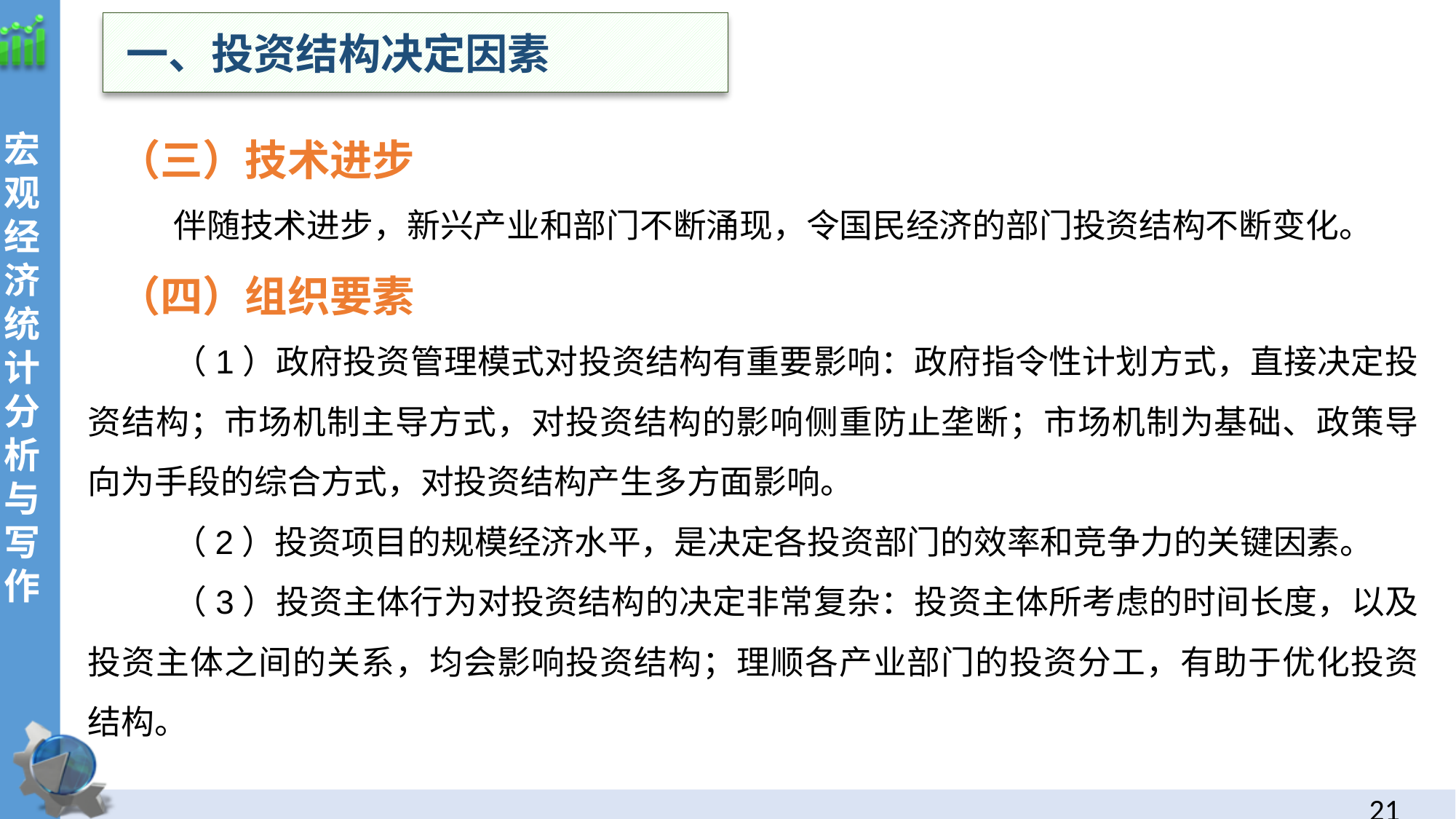

一、投资结构决定因素
（三）技术进步
伴随技术进步，新兴产业和部门不断涌现，令国民经济的部门投资结构不断变化。
（四）组织要素
（1）政府投资管理模式对投资结构有重要影响：政府指令性计划方式，直接决定投资结构；市场机制主导方式，对投资结构的影响侧重防止垄断；市场机制为基础、政策导向为手段的综合方式，对投资结构产生多方面影响。
（2）投资项目的规模经济水平，是决定各投资部门的效率和竞争力的关键因素。
（3）投资主体行为对投资结构的决定非常复杂：投资主体所考虑的时间长度，以及投资主体之间的关系，均会影响投资结构；理顺各产业部门的投资分工，有助于优化投资结构。

21